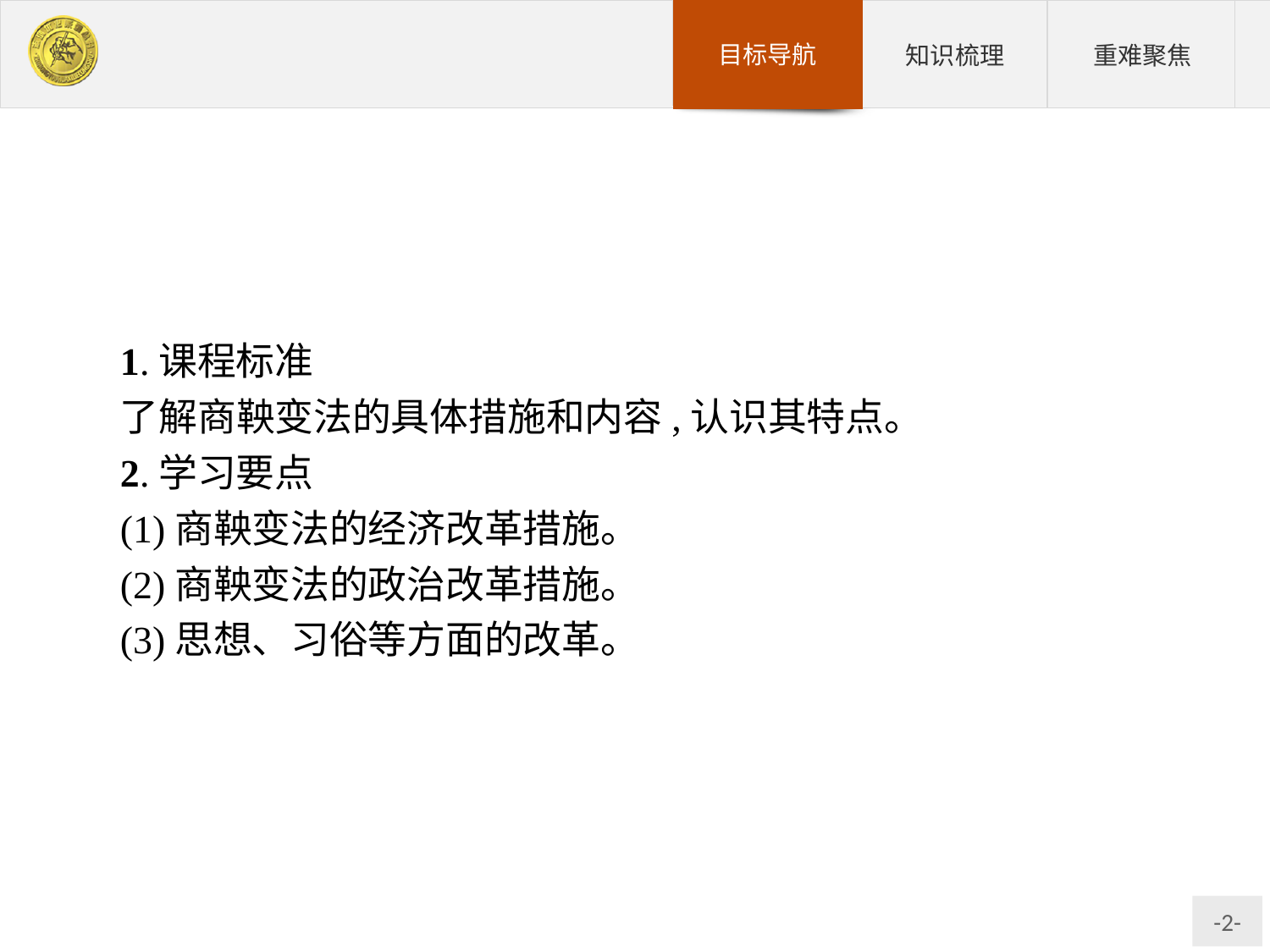

1.课程标准
了解商鞅变法的具体措施和内容,认识其特点。
2.学习要点
(1)商鞅变法的经济改革措施。
(2)商鞅变法的政治改革措施。
(3)思想、习俗等方面的改革。